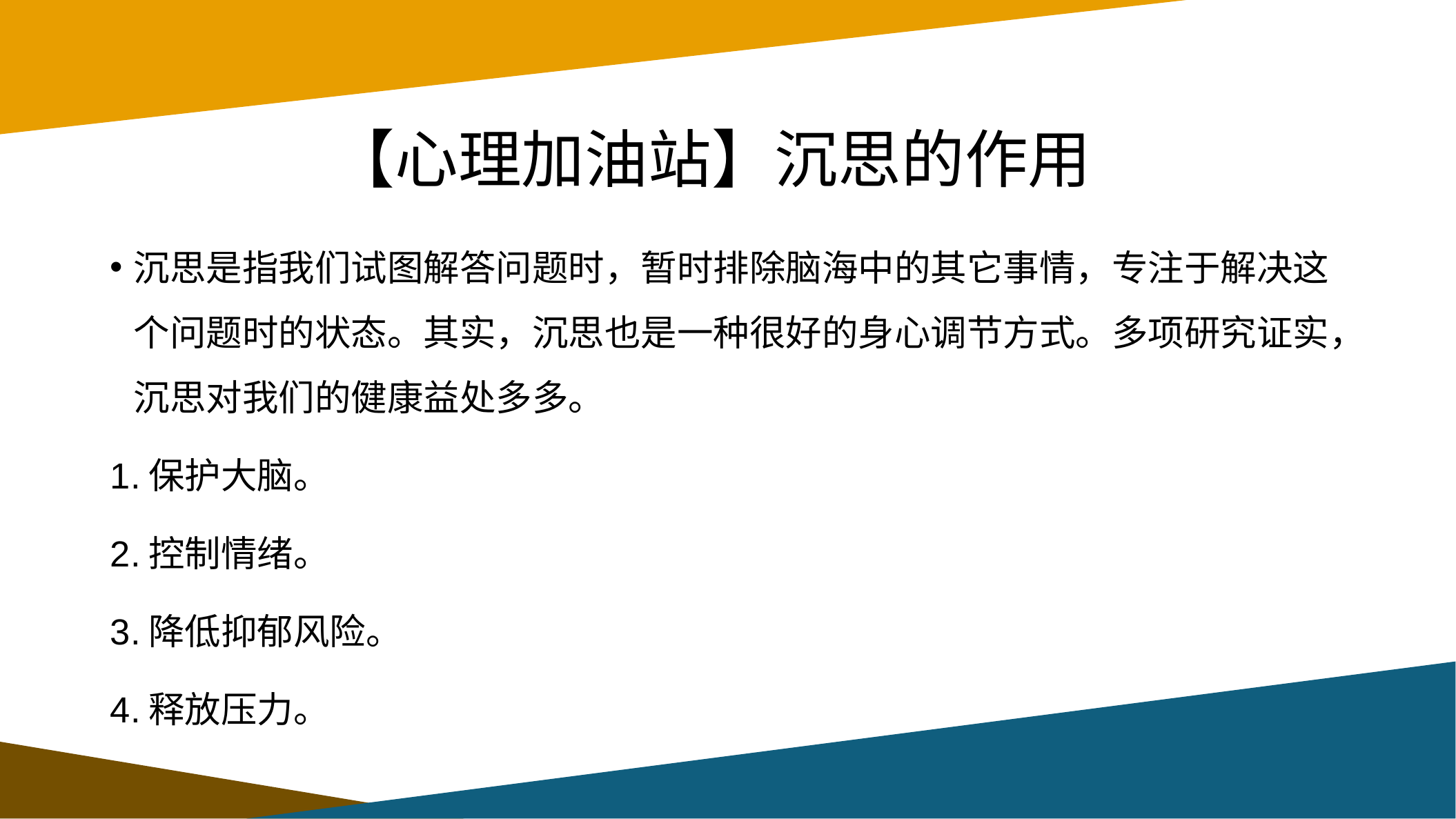

# 【心理加油站】沉思的作用
沉思是指我们试图解答问题时，暂时排除脑海中的其它事情，专注于解决这个问题时的状态。其实，沉思也是一种很好的身心调节方式。多项研究证实，沉思对我们的健康益处多多。
1.保护大脑。
2.控制情绪。
3.降低抑郁风险。
4.释放压力。